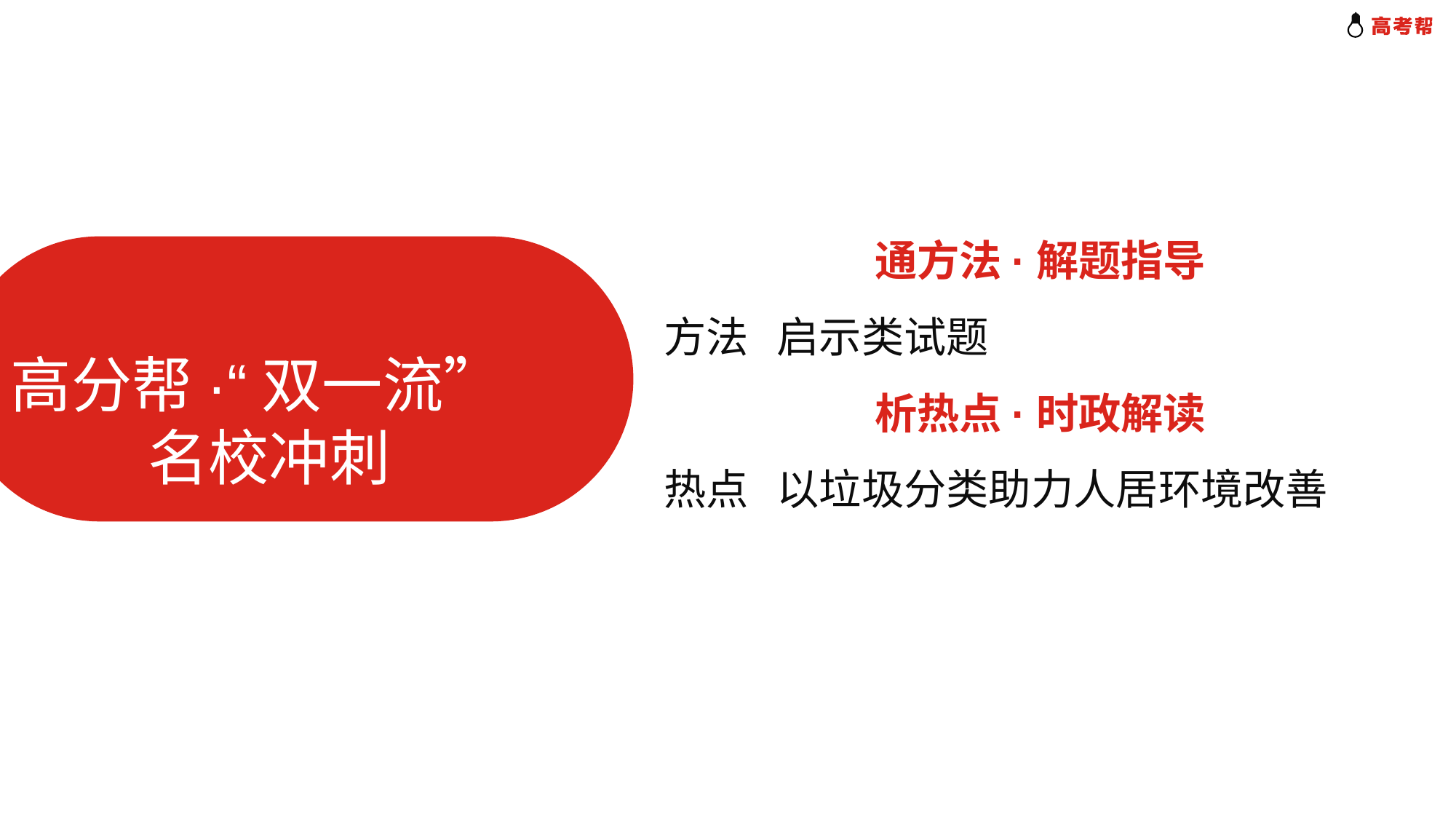

通方法·解题指导
方法   启示类试题
析热点·时政解读
热点   以垃圾分类助力人居环境改善
高分帮·“双一流”
         名校冲刺